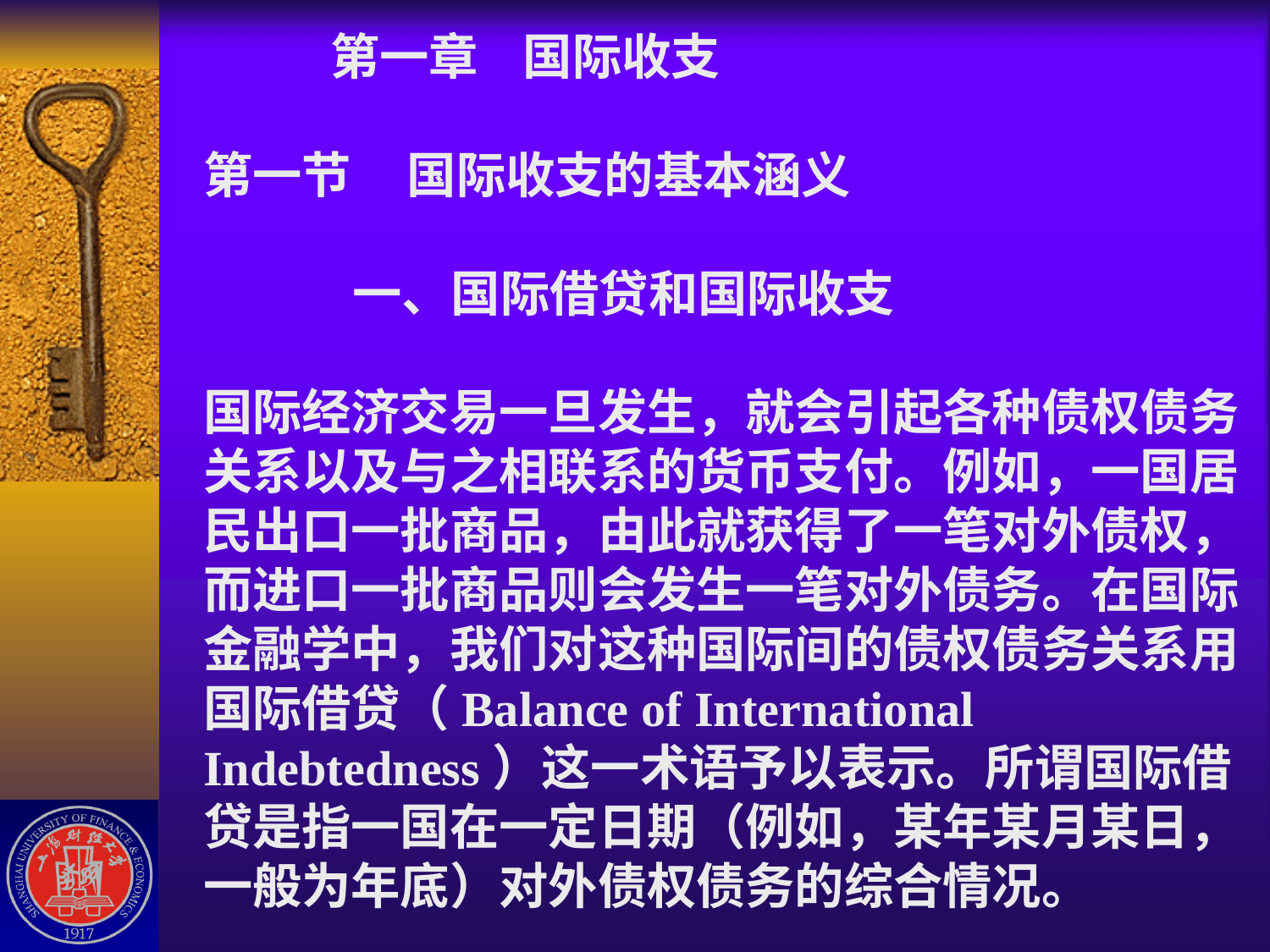

# 第一章    国际收支 第一节     国际收支的基本涵义 一、国际借贷和国际收支 国际经济交易一旦发生，就会引起各种债权债务关系以及与之相联系的货币支付。例如，一国居民出口一批商品，由此就获得了一笔对外债权，而进口一批商品则会发生一笔对外债务。在国际金融学中，我们对这种国际间的债权债务关系用国际借贷（Balance of International Indebtedness）这一术语予以表示。所谓国际借贷是指一国在一定日期（例如，某年某月某日，一般为年底）对外债权债务的综合情况。